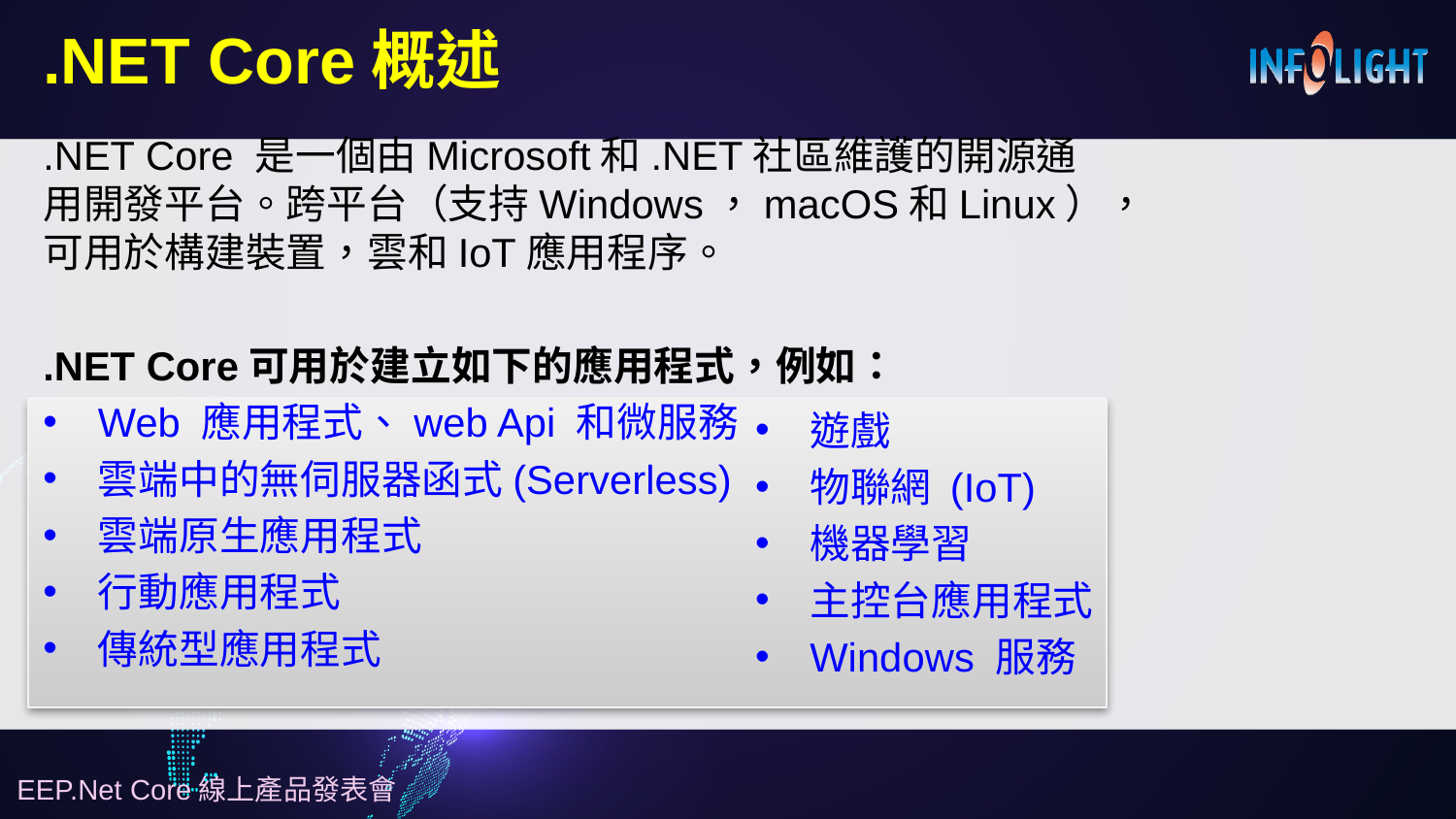

# .NET Core概述
.NET Core 是一個由Microsoft和.NET社區維護的開源通用開發平台。跨平台（支持Windows，macOS和Linux），可用於構建裝置，雲和IoT應用程序。

.NET Core可用於建立如下的應用程式，例如：
Web 應用程式、web Api 和微服務
雲端中的無伺服器函式(Serverless)
雲端原生應用程式
行動應用程式
傳統型應用程式

遊戲
物聯網 (IoT)
機器學習
主控台應用程式
Windows 服務